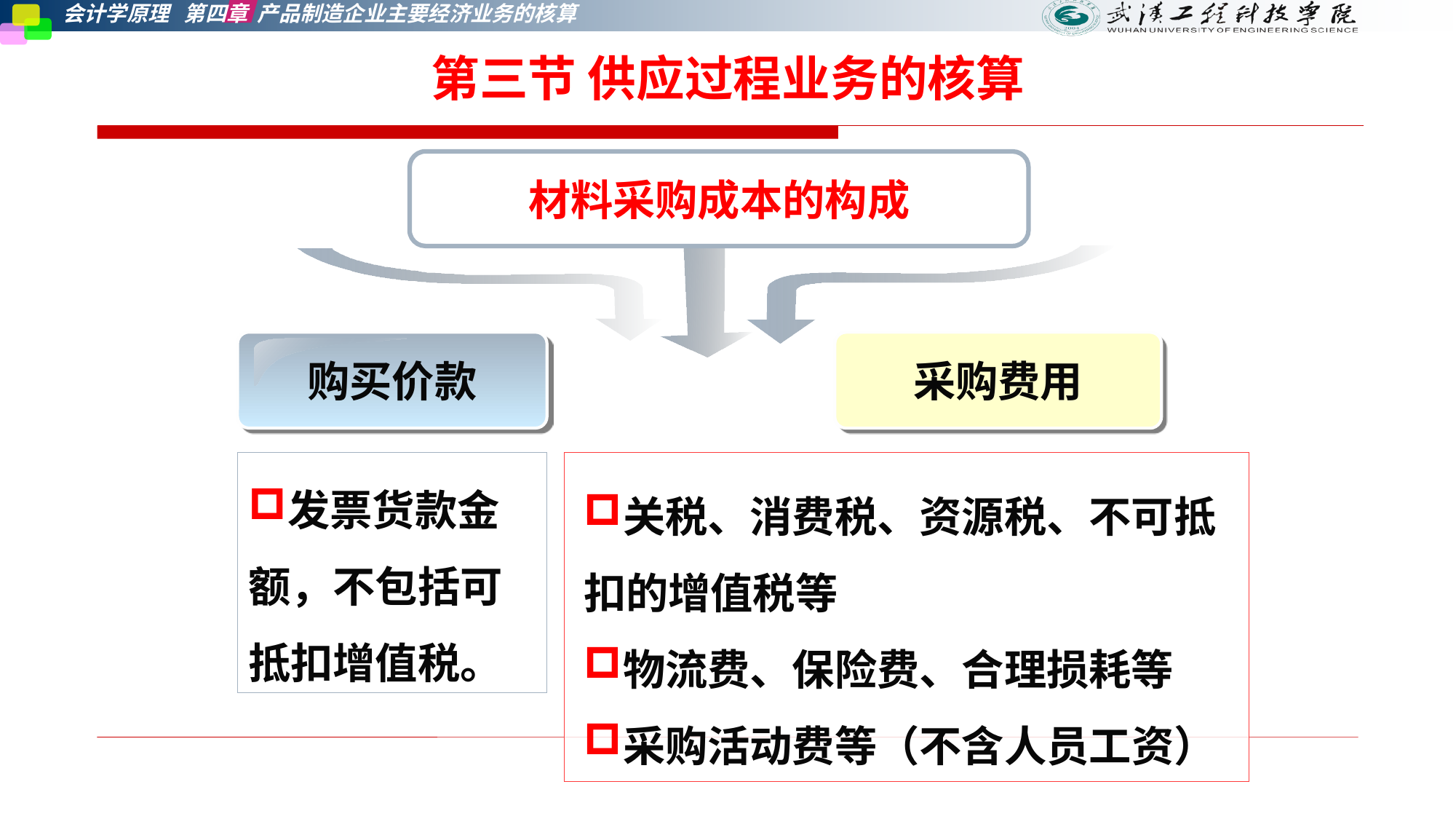

第三节 供应过程业务的核算
材料采购成本的构成
购买价款

采购费用

发票货款金额，不包括可抵扣增值税。
关税、消费税、资源税、不可抵扣的增值税等
物流费、保险费、合理损耗等
采购活动费等（不含人员工资）